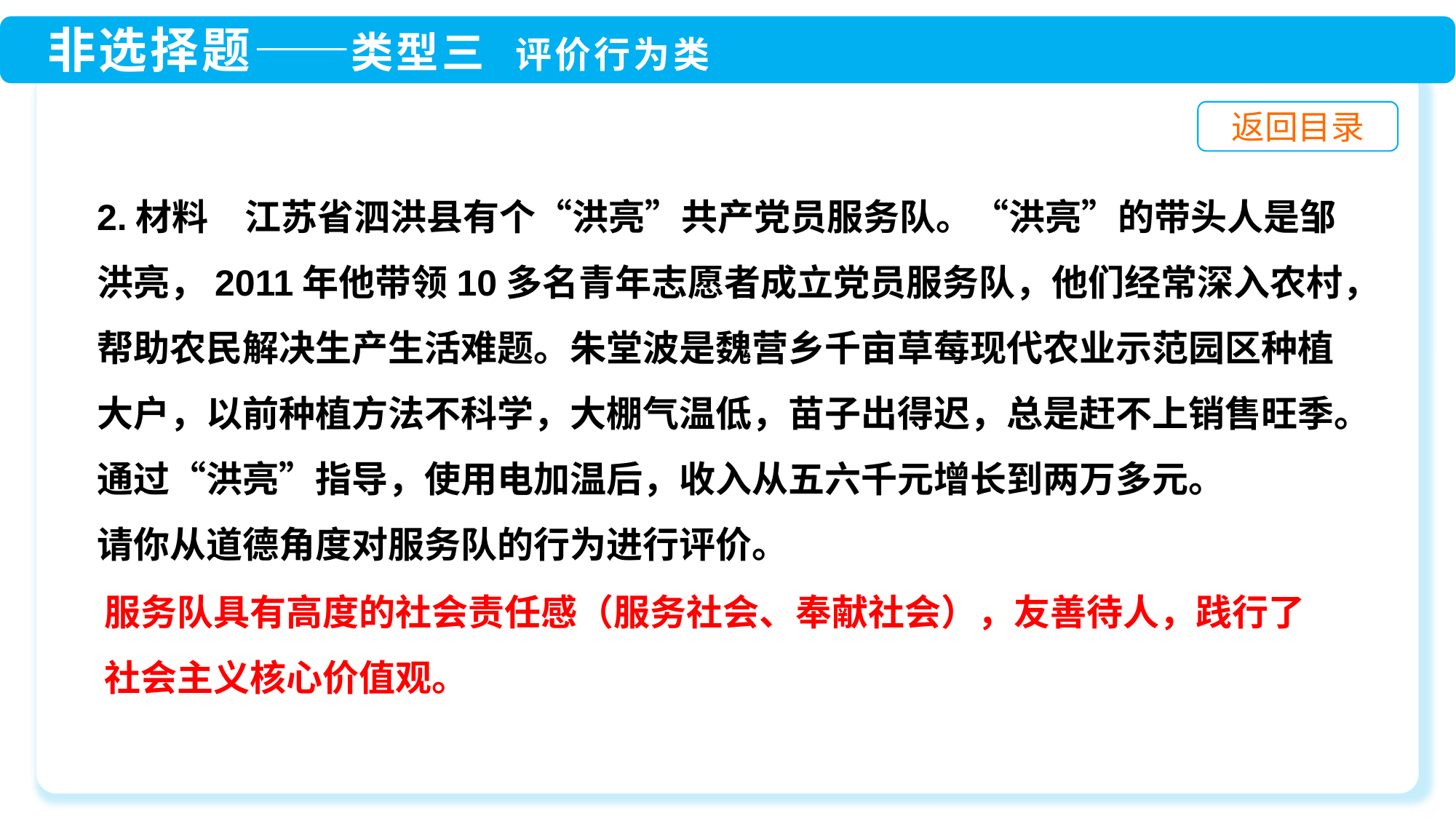

2.材料　江苏省泗洪县有个“洪亮”共产党员服务队。“洪亮”的带头人是邹洪亮，2011年他带领10多名青年志愿者成立党员服务队，他们经常深入农村，帮助农民解决生产生活难题。朱堂波是魏营乡千亩草莓现代农业示范园区种植大户，以前种植方法不科学，大棚气温低，苗子出得迟，总是赶不上销售旺季。通过“洪亮”指导，使用电加温后，收入从五六千元增长到两万多元。
请你从道德角度对服务队的行为进行评价。
服务队具有高度的社会责任感（服务社会、奉献社会），友善待人，践行了社会主义核心价值观。